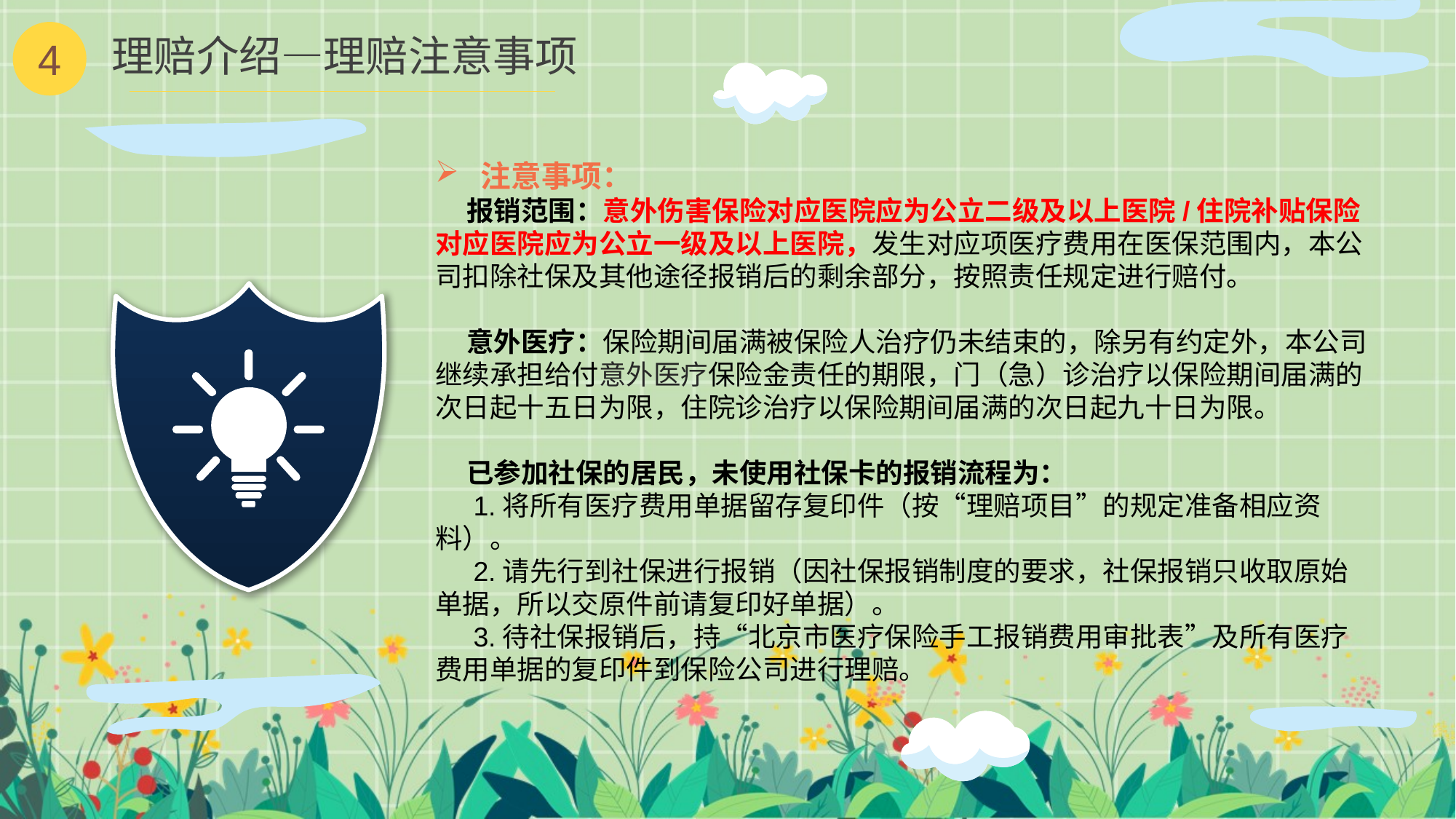

4
理赔介绍—理赔注意事项

注意事项：
    报销范围：意外伤害保险对应医院应为公立二级及以上医院/住院补贴保险对应医院应为公立一级及以上医院，发生对应项医疗费用在医保范围内，本公司扣除社保及其他途径报销后的剩余部分，按照责任规定进行赔付。

    意外医疗：保险期间届满被保险人治疗仍未结束的，除另有约定外，本公司继续承担给付意外医疗保险金责任的期限，门（急）诊治疗以保险期间届满的次日起十五日为限，住院诊治疗以保险期间届满的次日起九十日为限。

    已参加社保的居民，未使用社保卡的报销流程为：
     1.将所有医疗费用单据留存复印件（按“理赔项目”的规定准备相应资
料）。
     2.请先行到社保进行报销（因社保报销制度的要求，社保报销只收取原始
单据，所以交原件前请复印好单据）。
     3.待社保报销后，持“北京市医疗保险手工报销费用审批表”及所有医疗
费用单据的复印件到保险公司进行理赔。